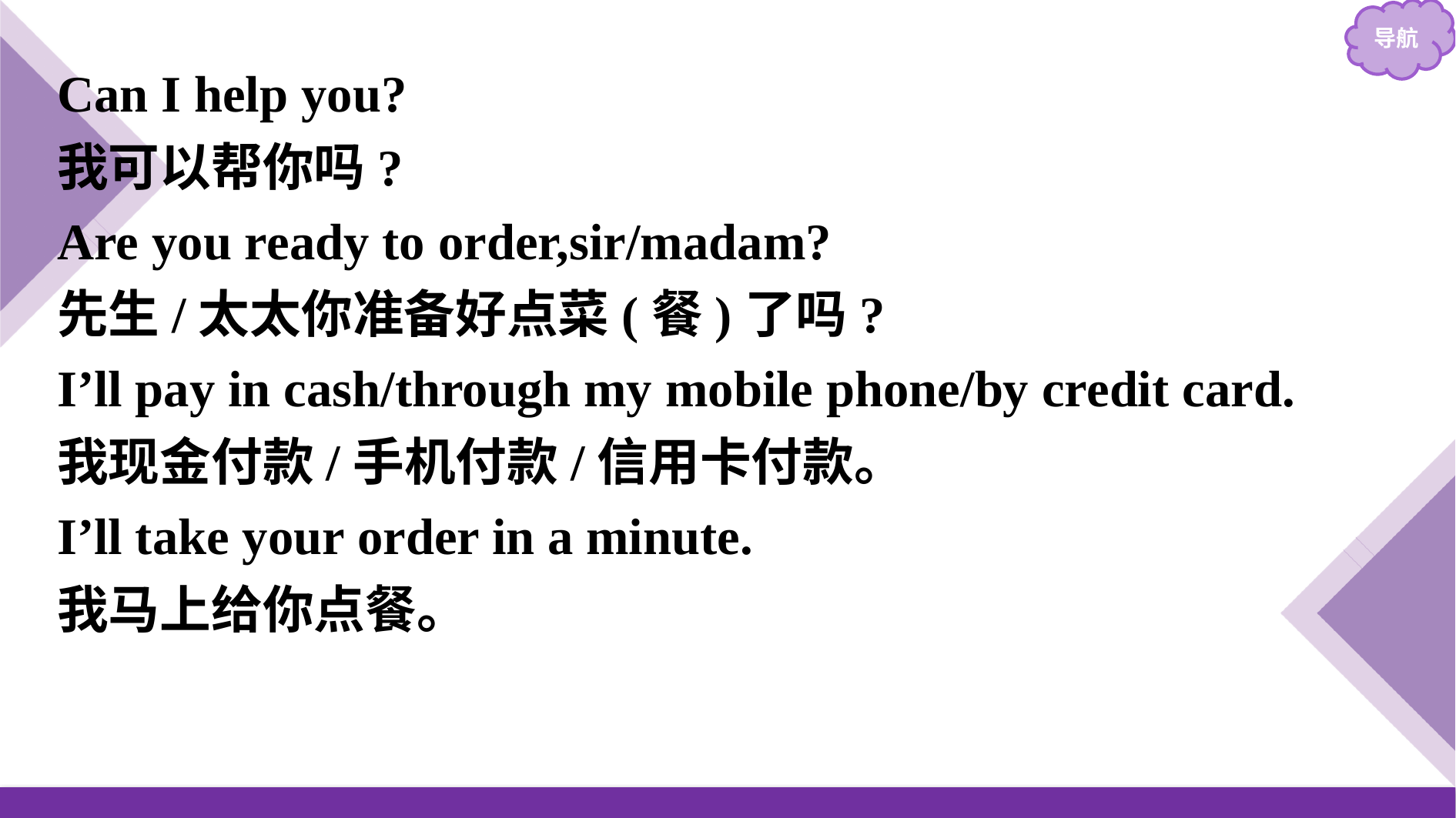

Can I help you?
我可以帮你吗?
Are you ready to order,sir/madam?
先生/太太你准备好点菜(餐)了吗?
I’ll pay in cash/through my mobile phone/by credit card.
我现金付款/手机付款/信用卡付款。
I’ll take your order in a minute.
我马上给你点餐。